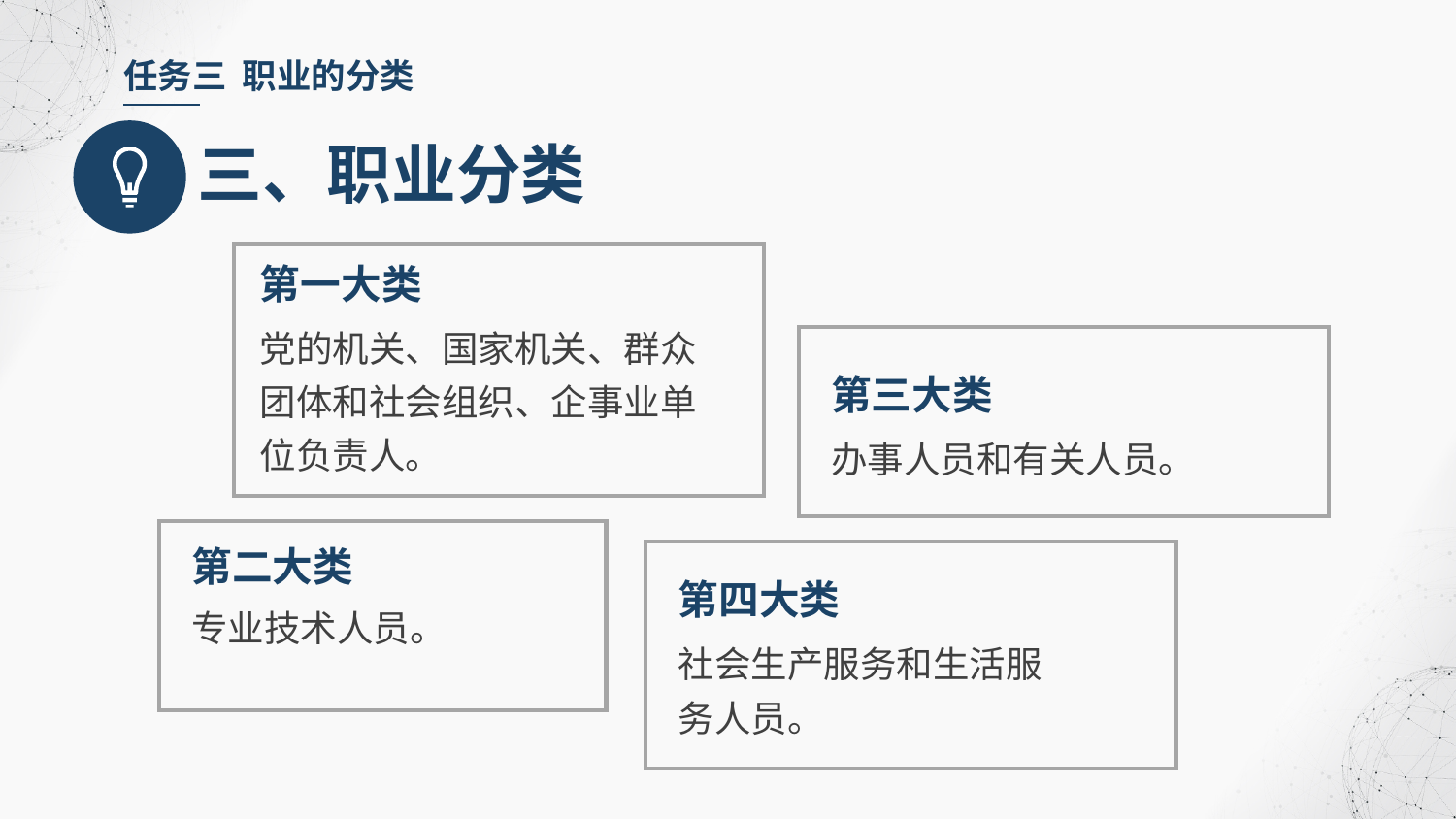

任务三  职业的分类

三、职业分类

第一大类
党的机关、国家机关、群众团体和社会组织、企事业单位负责人。

第三大类
办事人员和有关人员。

第二大类

第四大类
专业技术人员。
社会生产服务和生活服务人员。